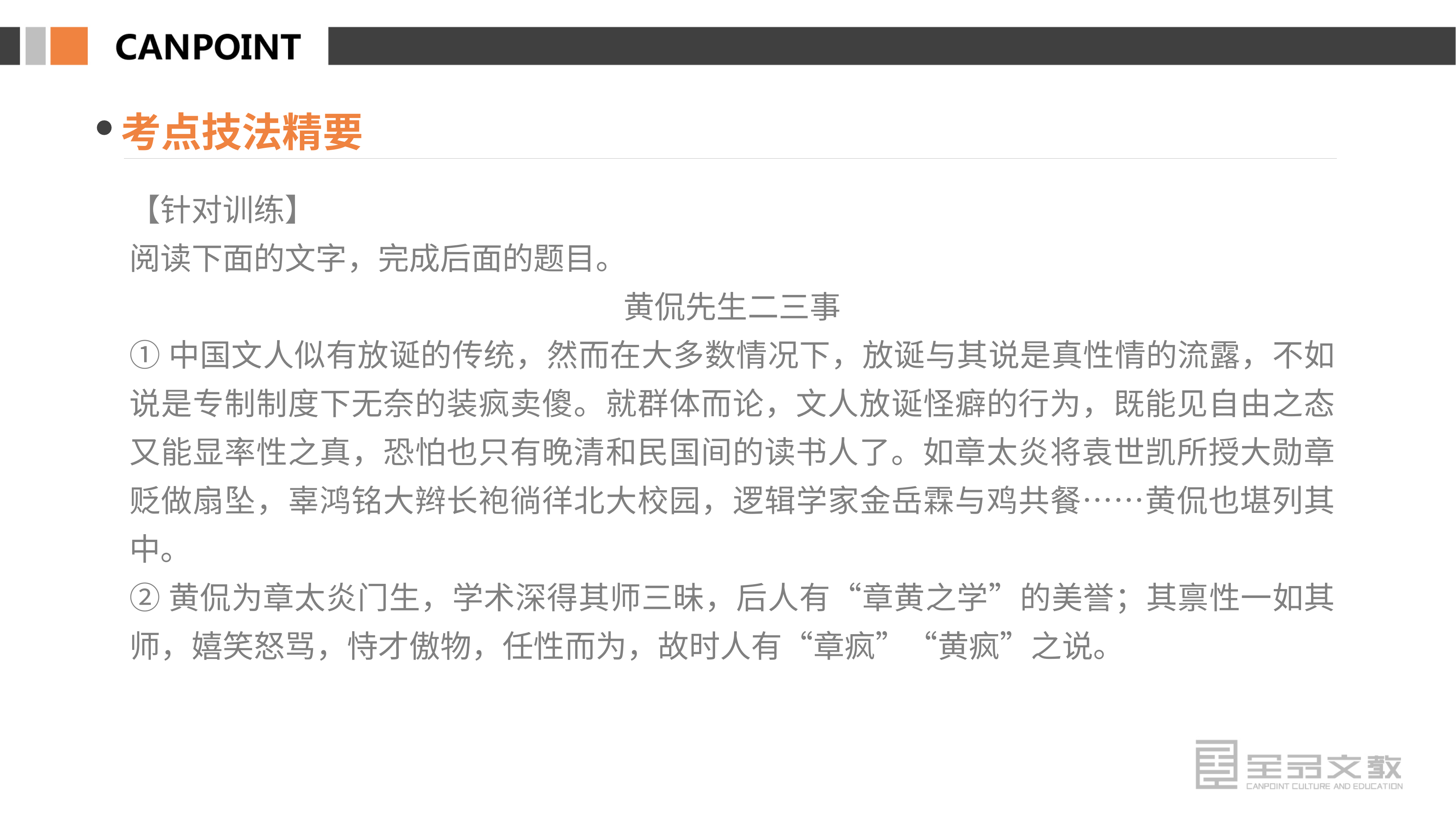

考点技法精要

【针对训练】
阅读下面的文字，完成后面的题目。
黄侃先生二三事
①中国文人似有放诞的传统，然而在大多数情况下，放诞与其说是真性情的流露，不如说是专制制度下无奈的装疯卖傻。就群体而论，文人放诞怪癖的行为，既能见自由之态又能显率性之真，恐怕也只有晚清和民国间的读书人了。如章太炎将袁世凯所授大勋章贬做扇坠，辜鸿铭大辫长袍徜徉北大校园，逻辑学家金岳霖与鸡共餐……黄侃也堪列其中。
②黄侃为章太炎门生，学术深得其师三昧，后人有“章黄之学”的美誉；其禀性一如其师，嬉笑怒骂，恃才傲物，任性而为，故时人有“章疯”“黄疯”之说。